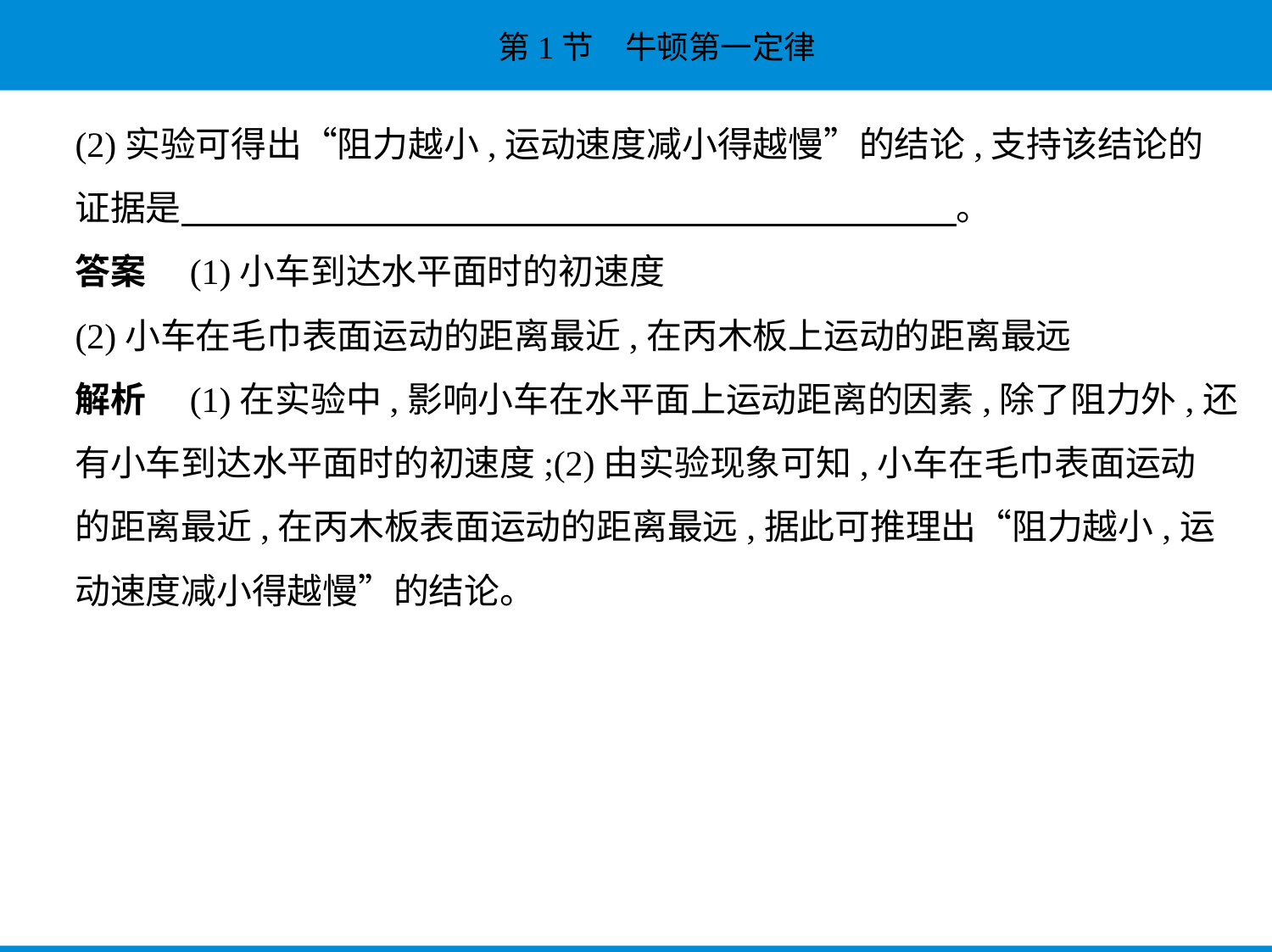

(2)实验可得出“阻力越小,运动速度减小得越慢”的结论,支持该结论的
证据是　　　　　　　　　　　　　　　　　　　　　    。
答案　(1)小车到达水平面时的初速度
(2)小车在毛巾表面运动的距离最近,在丙木板上运动的距离最远
解析　(1)在实验中,影响小车在水平面上运动距离的因素,除了阻力外,还
有小车到达水平面时的初速度;(2)由实验现象可知,小车在毛巾表面运动
的距离最近,在丙木板表面运动的距离最远,据此可推理出“阻力越小,运
动速度减小得越慢”的结论。